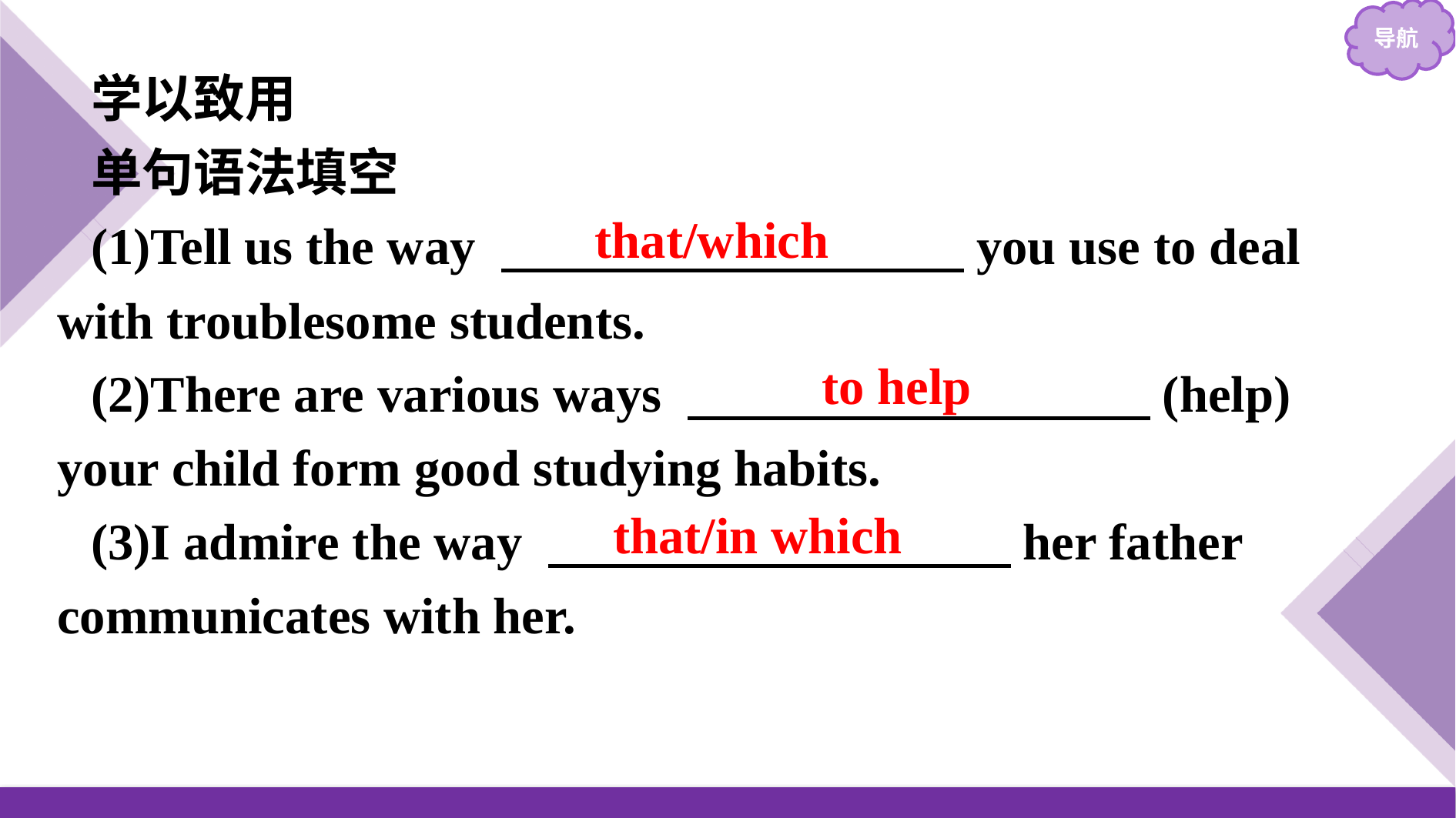

学以致用
单句语法填空
(1)Tell us the way 　　　　　　　　　you use to deal with troublesome students.
(2)There are various ways 　　　　　　　　　(help) your child form good studying habits.
(3)I admire the way 　　　　　　　　　her father communicates with her.
that/which
to help
that/in which